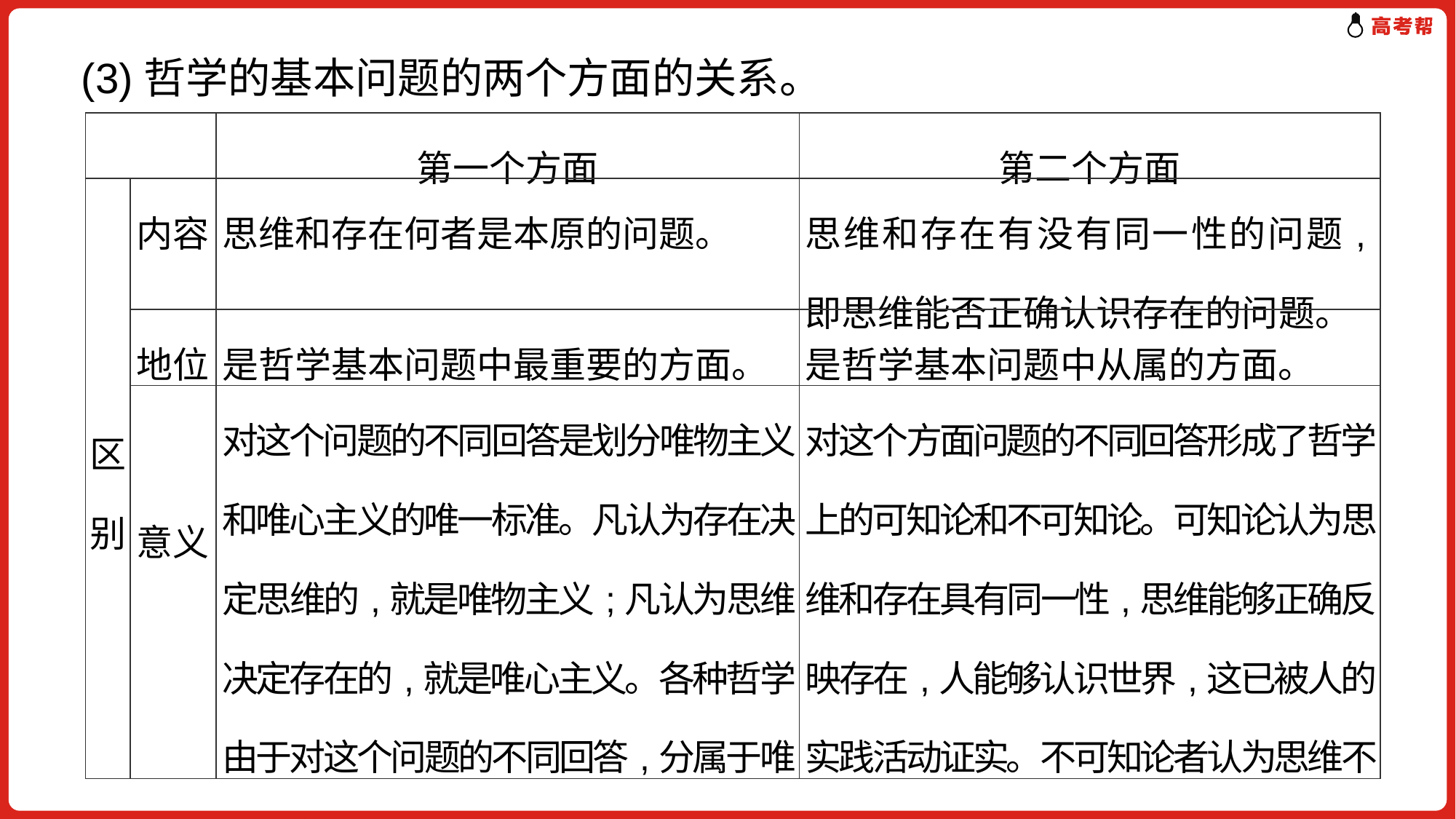

(3)哲学的基本问题的两个方面的关系。
|  |  | 第一个方面 | 第二个方面 |
| --- | --- | --- | --- |
| 区别 | 内容 | 思维和存在何者是本原的问题。 | 思维和存在有没有同一性的问题,即思维能否正确认识存在的问题。 |
|  | 地位 | 是哲学基本问题中最重要的方面。 | 是哲学基本问题中从属的方面。 |
|  | 意义 | 对这个问题的不同回答是划分唯物主义和唯心主义的唯一标准。凡认为存在决定思维的,就是唯物主义;凡认为思维决定存在的,就是唯心主义。各种哲学由于对这个问题的不同回答,分属于唯物主义和唯心主义两大阵营。 | 对这个方面问题的不同回答形成了哲学上的可知论和不可知论。可知论认为思维和存在具有同一性,思维能够正确反映存在,人能够认识世界,这已被人的实践活动证实。不可知论者认为思维不能正确地反映存在。 |